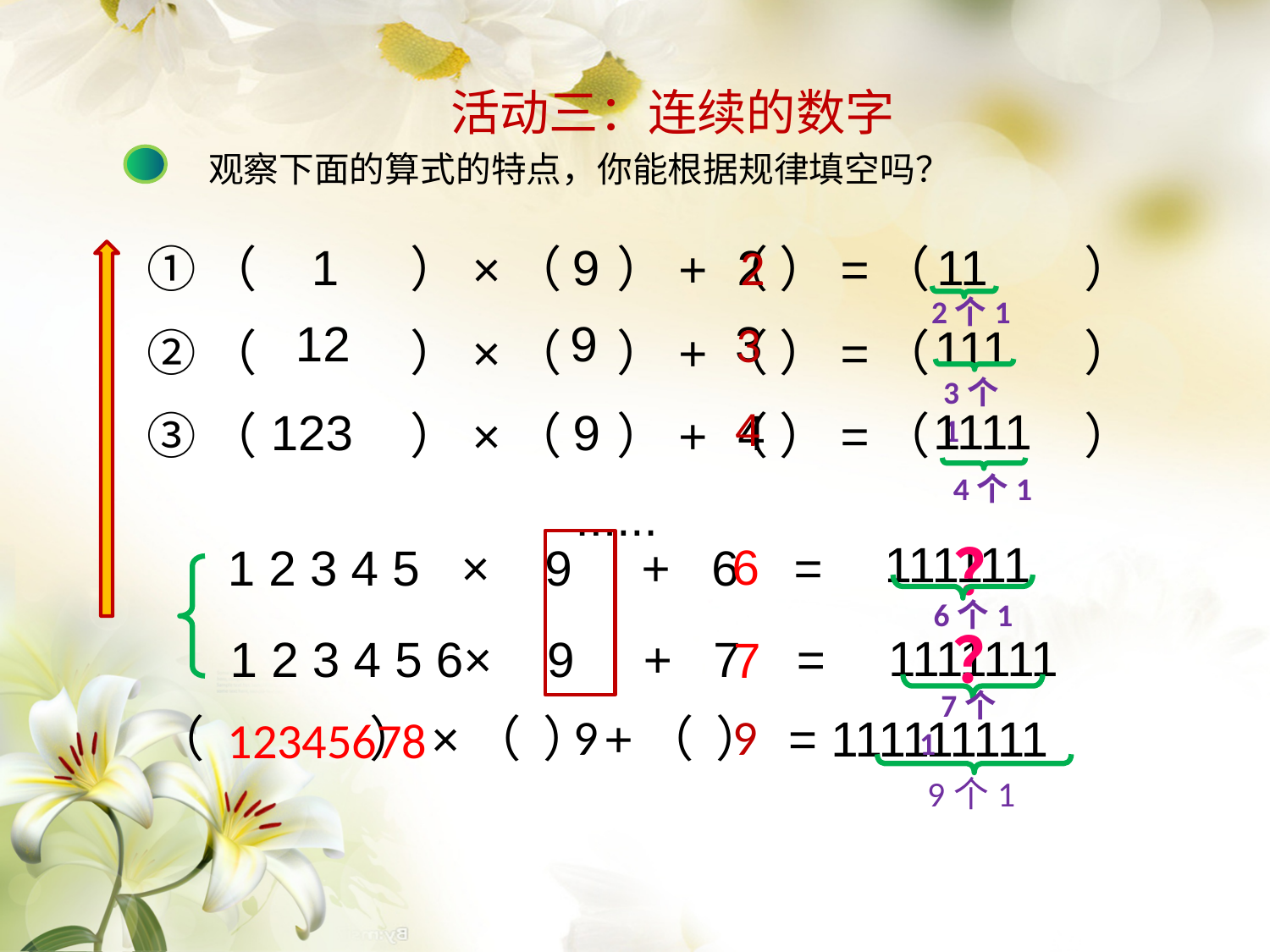

活动三：连续的数字
观察下面的算式的特点，你能根据规律填空吗？

①（              ）×（     ）+（ ）=（              ）
②（              ）×（     ）+（ ）=（              ）
③（              ）×（     ）+（ ）=（              ）
......
    1                 9          2
11
2

2个1
12                9          3
3
111

3个1
4
1111
123                9          4

4个1
   ？
111111
6
1 2 3 4 5   ×    9     +   6    =

   6个1
 ？
 1111111
1 2 3 4 5 6×    9     +   7    =
7

   7个1
9
9
          （               ）×（  ）+（  ） = 111111111
12345678
9个1